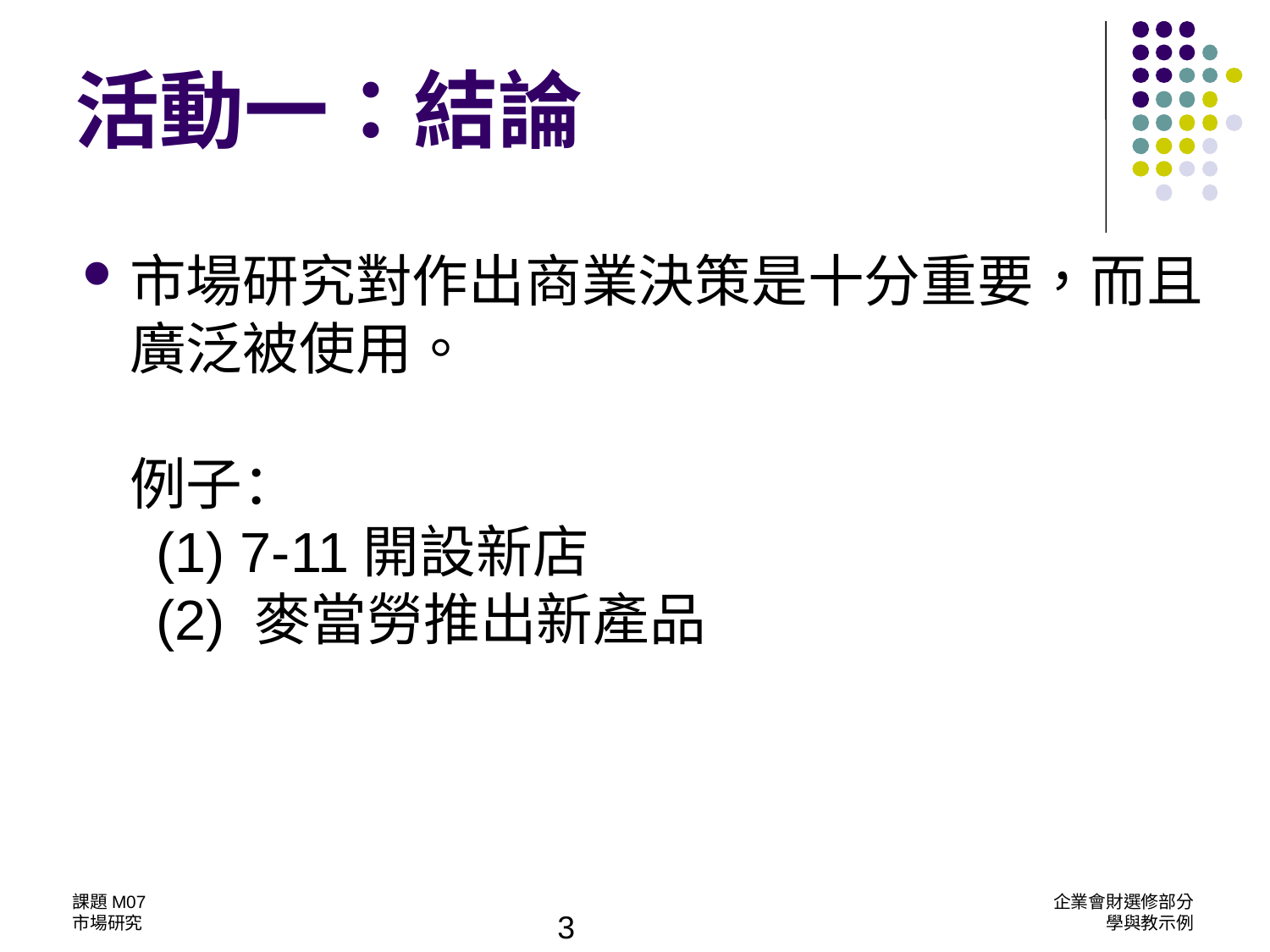

活動一：結論
市場研究對作出商業決策是十分重要，而且廣泛被使用。
例子：
 (1) 7-11開設新店
 (2) 麥當勞推出新產品